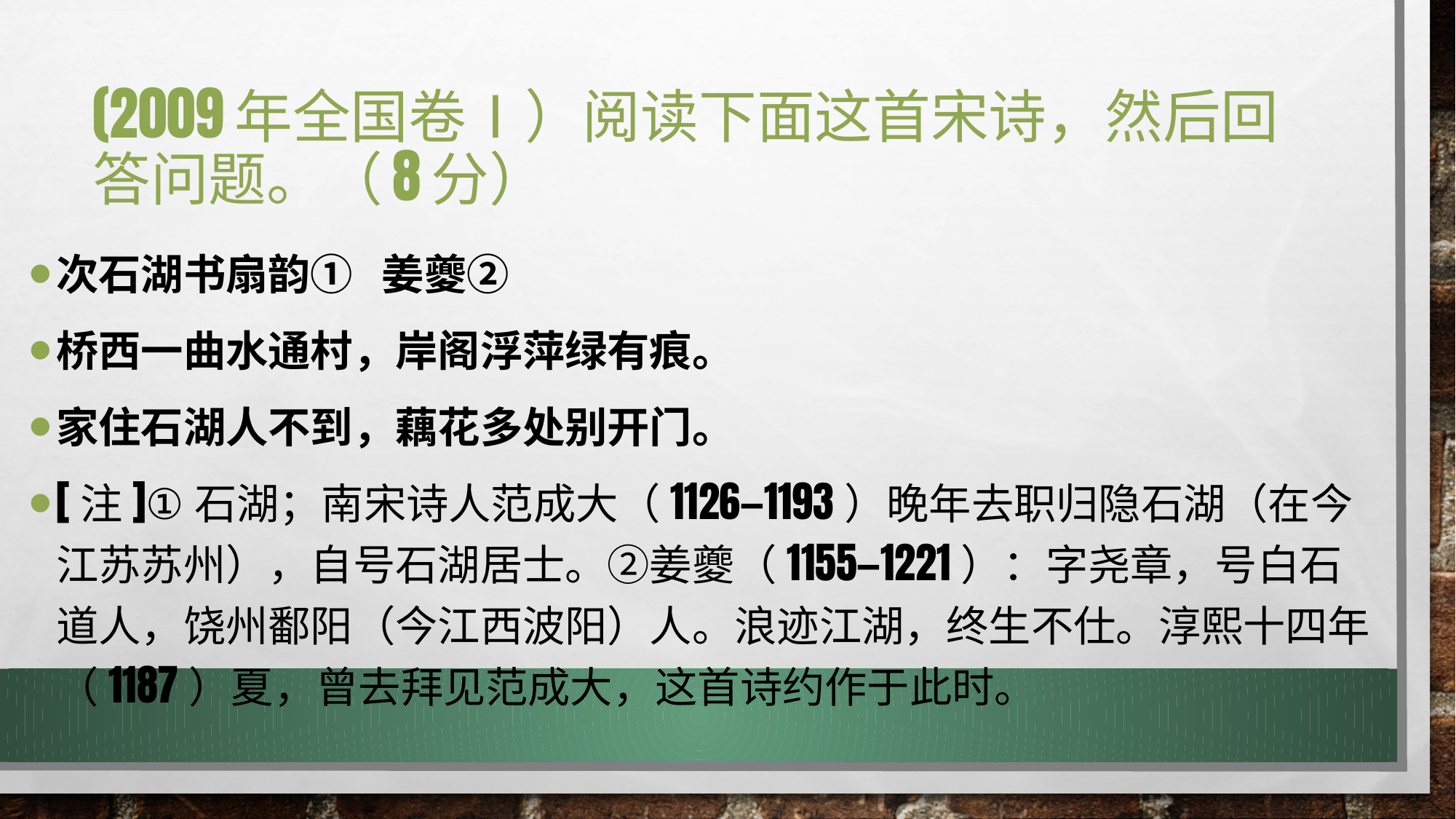

# (2009年全国卷Ⅰ）阅读下面这首宋诗，然后回答问题。（8分）
次石湖书扇韵①   姜夔②
桥西一曲水通村，岸阁浮萍绿有痕。
家住石湖人不到，藕花多处别开门。
[注]①石湖；南宋诗人范成大（1126—1193）晚年去职归隐石湖（在今江苏苏州），自号石湖居士。②姜夔（1155—1221）：字尧章，号白石道人，饶州鄱阳（今江西波阳）人。浪迹江湖，终生不仕。淳熙十四年（1187）夏，曾去拜见范成大，这首诗约作于此时。